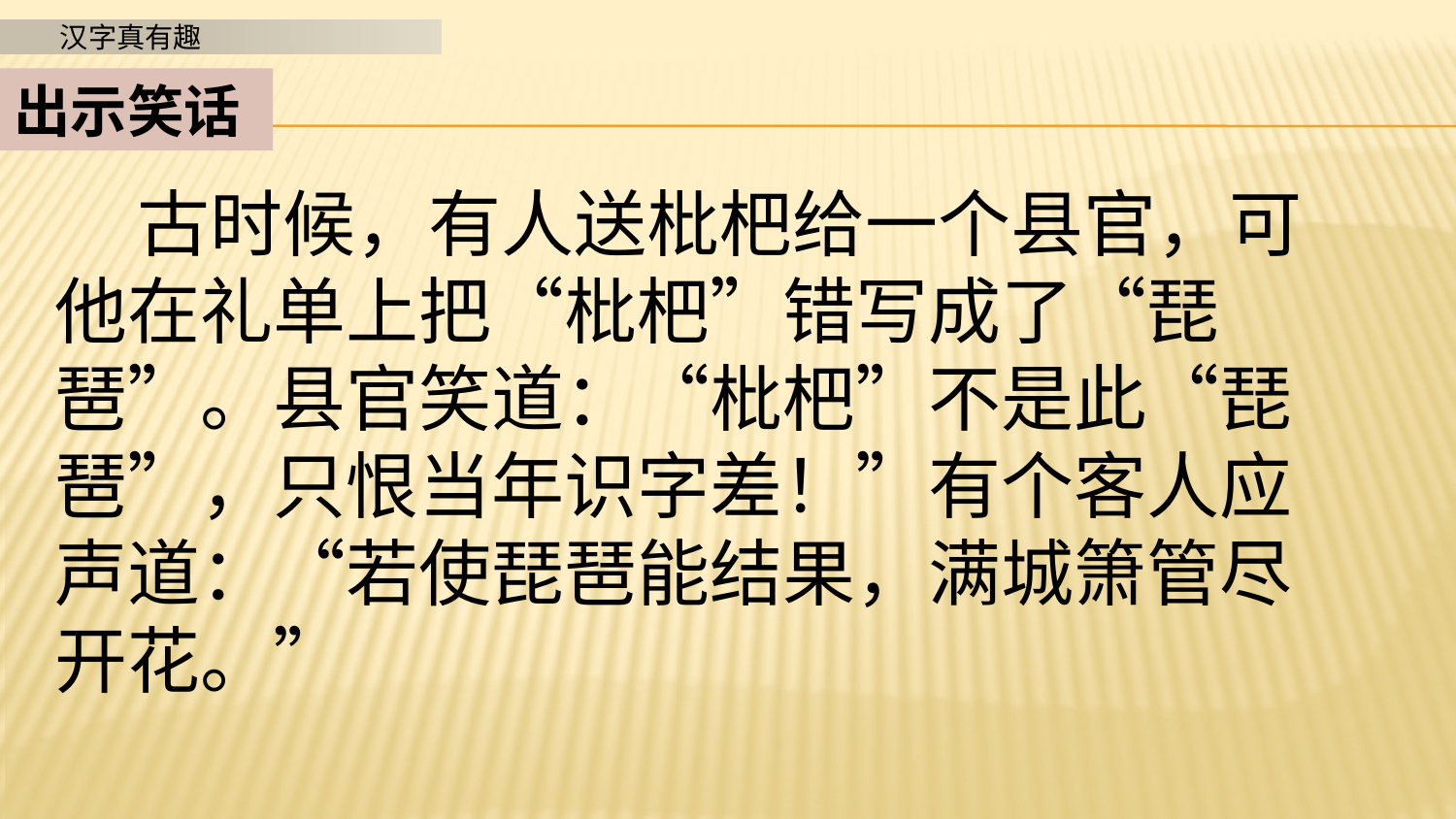

出示笑话
    古时候，有人送枇杷给一个县官，可他在礼单上把“枇杷”错写成了“琵琶”。县官笑道：“枇杷”不是此“琵琶”，只恨当年识字差！”有个客人应声道：“若使琵琶能结果，满城箫管尽开花。”